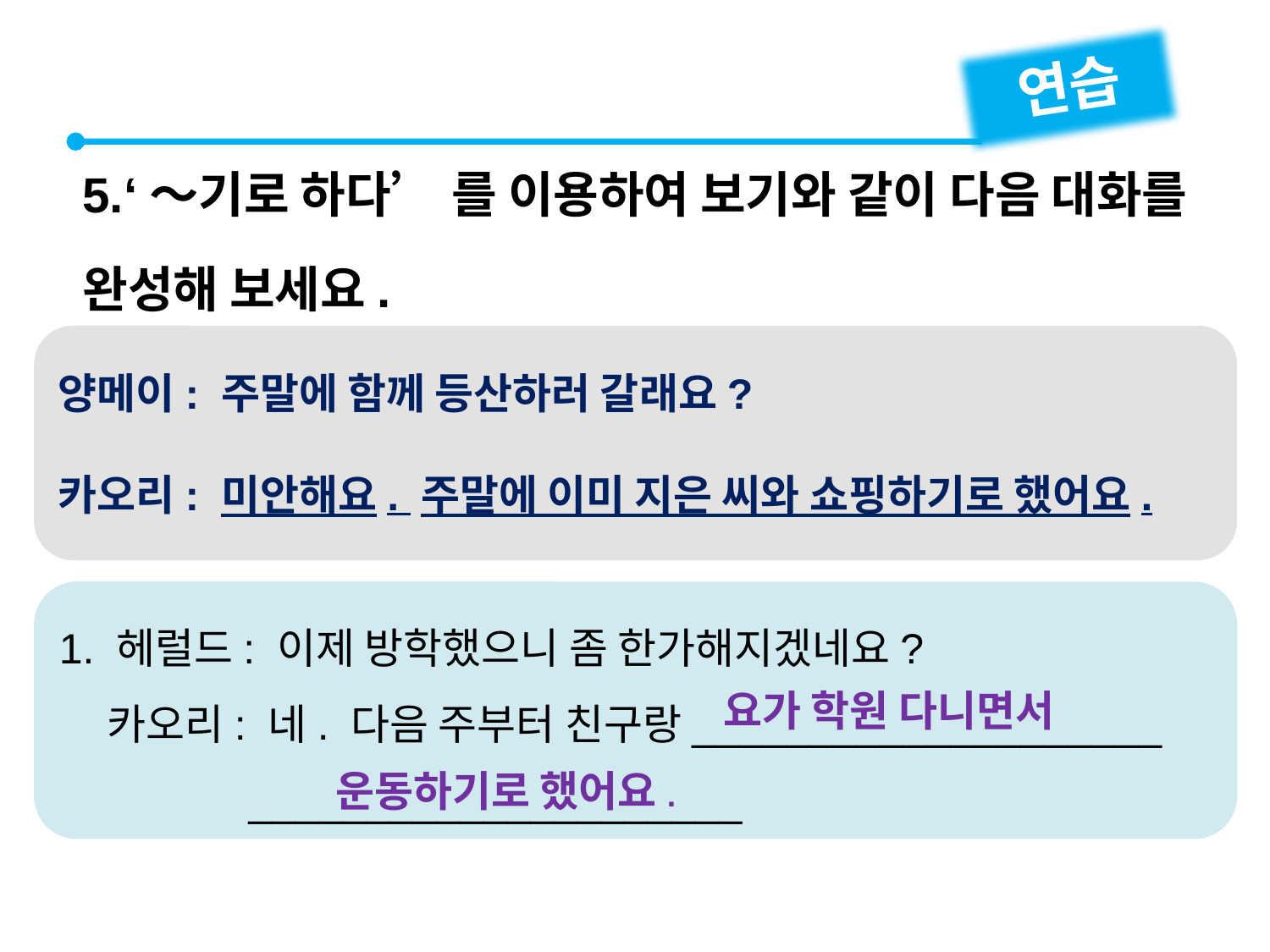

연습
5.‘～기로 하다’ 를 이용하여 보기와 같이 다음 대화를 완성해 보세요.
양메이: 주말에 함께 등산하러 갈래요?

카오리: 미안해요. 주말에 이미 지은 씨와 쇼핑하기로 했어요.
1. 헤럴드: 이제 방학했으니 좀 한가해지겠네요?
    카오리: 네. 다음 주부터 친구랑____________________
                _____________________
요가 학원 다니면서
운동하기로 했어요.